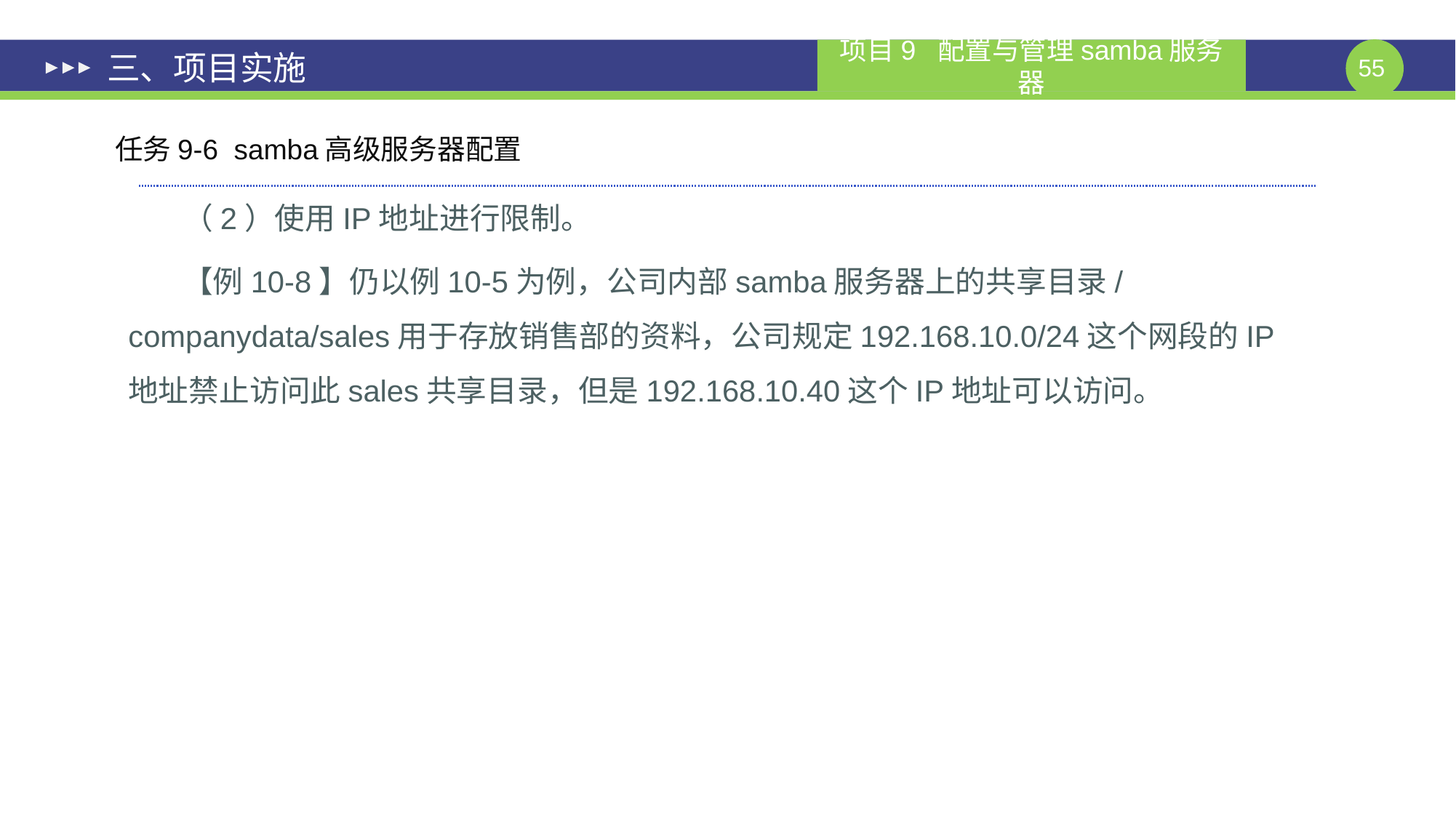

# 三、项目实施
任务9-6  samba高级服务器配置
（2）使用IP地址进行限制。
【例10-8】仍以例10-5为例，公司内部samba服务器上的共享目录/companydata/sales用于存放销售部的资料，公司规定192.168.10.0/24这个网段的IP地址禁止访问此sales共享目录，但是192.168.10.40这个IP地址可以访问。